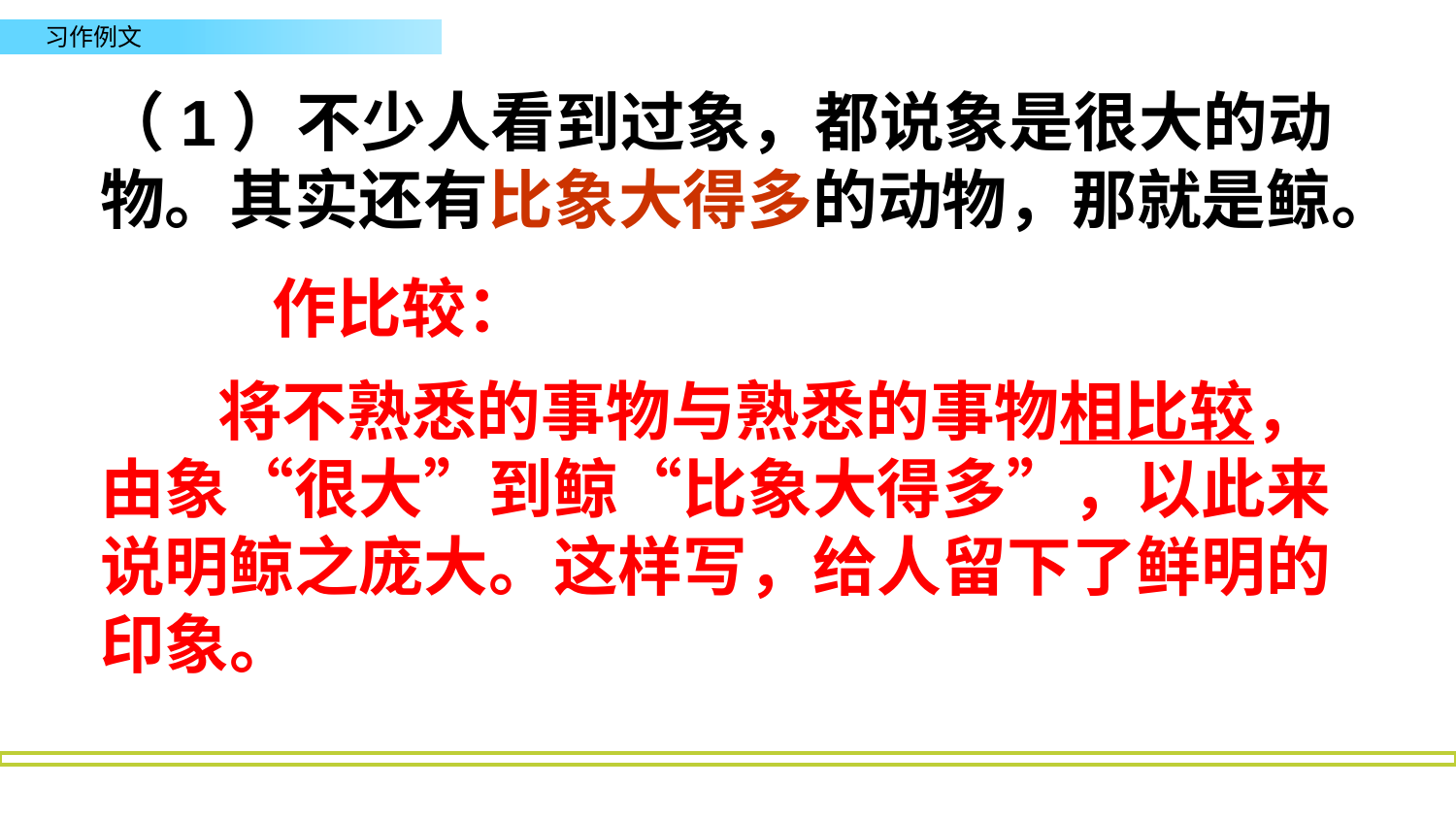

（1）不少人看到过象，都说象是很大的动物。其实还有比象大得多的动物，那就是鲸。
作比较：
       将不熟悉的事物与熟悉的事物相比较，由象“很大”到鲸“比象大得多”，以此来说明鲸之庞大。这样写，给人留下了鲜明的印象。